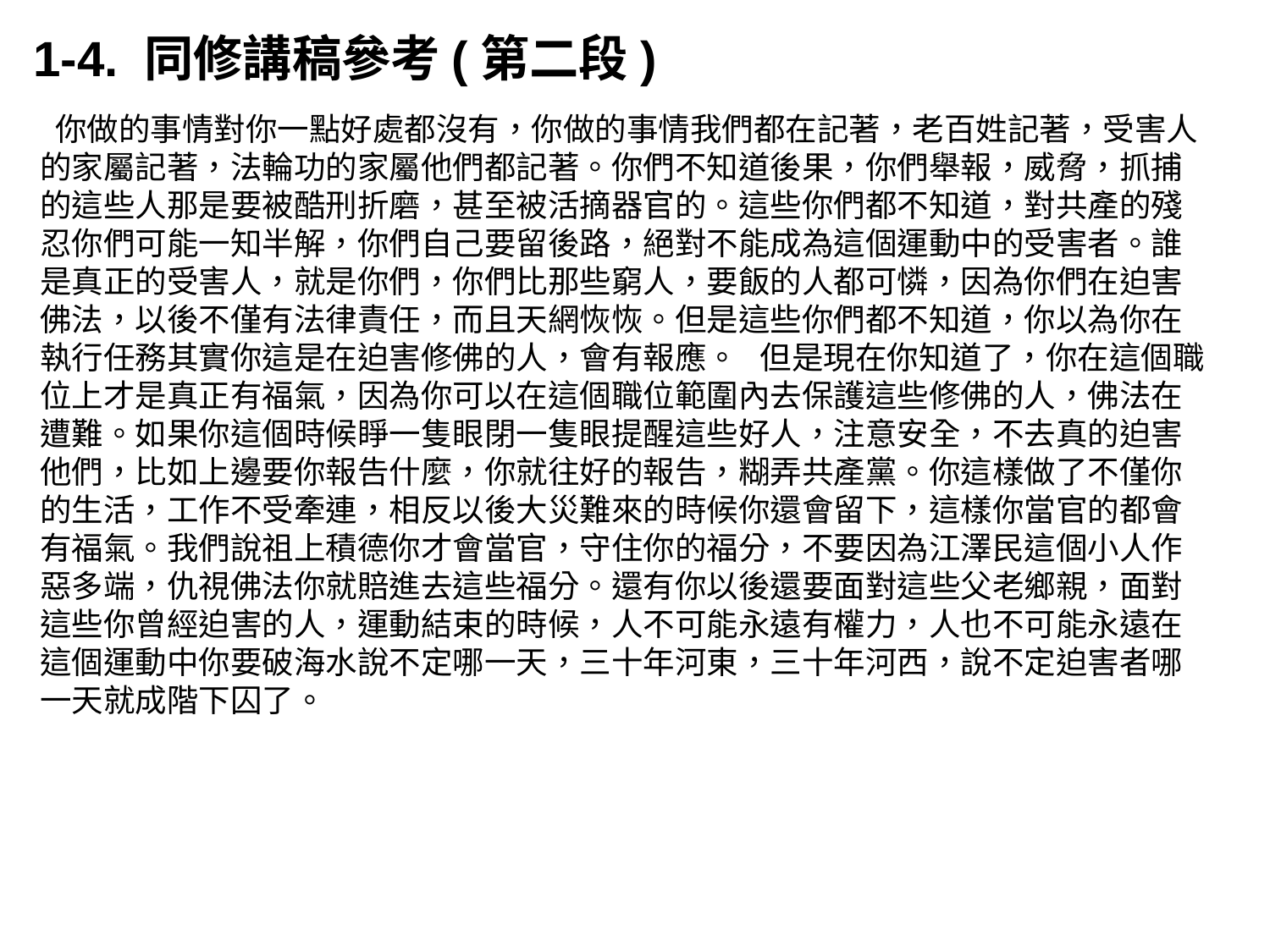

1-4. 同修講稿參考(第二段)
 你做的事情對你一點好處都沒有，你做的事情我們都在記著，老百姓記著，受害人的家屬記著，法輪功的家屬他們都記著。你們不知道後果，你們舉報，威脅，抓捕的這些人那是要被酷刑折磨，甚至被活摘器官的。這些你們都不知道，對共產的殘忍你們可能一知半解，你們自己要留後路，絕對不能成為這個運動中的受害者。誰是真正的受害人，就是你們，你們比那些窮人，要飯的人都可憐，因為你們在迫害佛法，以後不僅有法律責任，而且天網恢恢。但是這些你們都不知道，你以為你在執行任務其實你這是在迫害修佛的人，會有報應。   但是現在你知道了，你在這個職位上才是真正有福氣，因為你可以在這個職位範圍內去保護這些修佛的人，佛法在遭難。如果你這個時候睜一隻眼閉一隻眼提醒這些好人，注意安全，不去真的迫害他們，比如上邊要你報告什麼，你就往好的報告，糊弄共產黨。你這樣做了不僅你的生活，工作不受牽連，相反以後大災難來的時候你還會留下，這樣你當官的都會有福氣。我們說祖上積德你才會當官，守住你的福分，不要因為江澤民這個小人作惡多端，仇視佛法你就賠進去這些福分。還有你以後還要面對這些父老鄉親，面對這些你曾經迫害的人，運動結束的時候，人不可能永遠有權力，人也不可能永遠在這個運動中你要破海水說不定哪一天，三十年河東，三十年河西，說不定迫害者哪一天就成階下囚了。